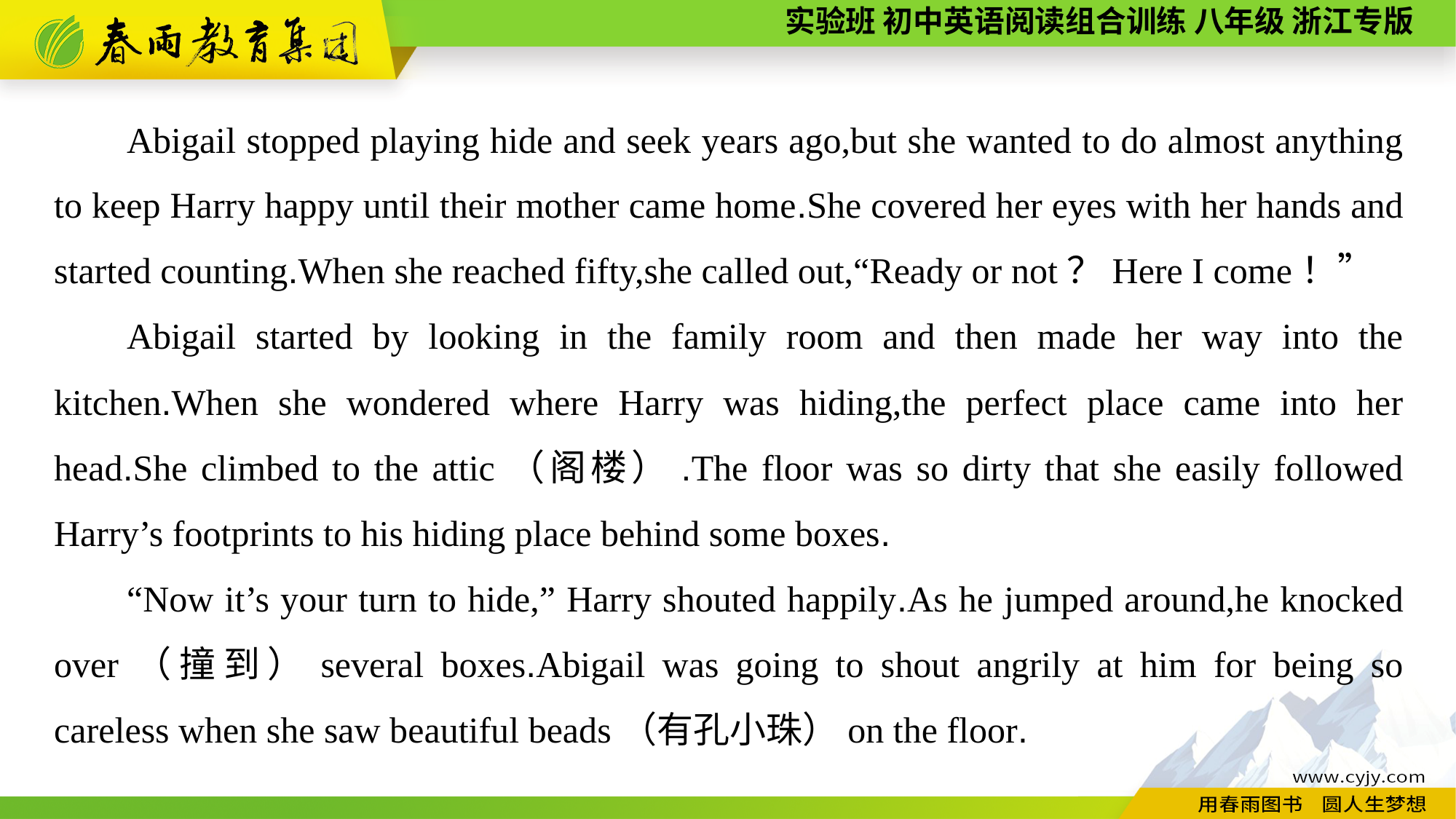

Abigail stopped playing hide and seek years ago,but she wanted to do almost anything to keep Harry happy until their mother came home.She covered her eyes with her hands and started counting.When she reached fifty,she called out,“Ready or not？Here I come！”
Abigail started by looking in the family room and then made her way into the kitchen.When she wondered where Harry was hiding,the perfect place came into her head.She climbed to the attic（阁楼）.The floor was so dirty that she easily followed Harry’s footprints to his hiding place behind some boxes.
“Now it’s your turn to hide,” Harry shouted happily.As he jumped around,he knocked over（撞到）several boxes.Abigail was going to shout angrily at him for being so careless when she saw beautiful beads（有孔小珠）on the floor.